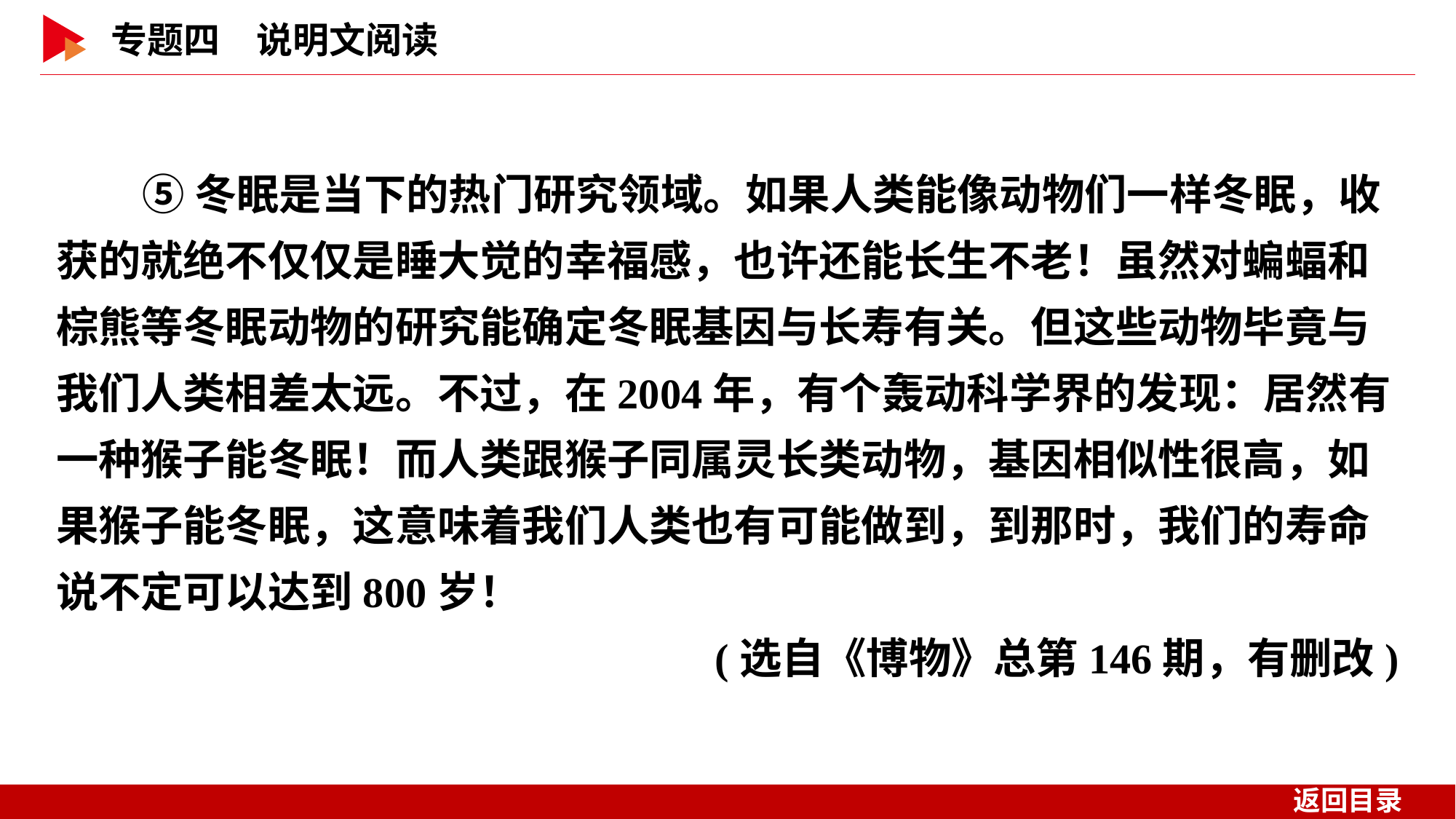

⑤冬眠是当下的热门研究领域。如果人类能像动物们一样冬眠，收获的就绝不仅仅是睡大觉的幸福感，也许还能长生不老！虽然对蝙蝠和棕熊等冬眠动物的研究能确定冬眠基因与长寿有关。但这些动物毕竟与我们人类相差太远。不过，在2004年，有个轰动科学界的发现：居然有一种猴子能冬眠！而人类跟猴子同属灵长类动物，基因相似性很高，如果猴子能冬眠，这意味着我们人类也有可能做到，到那时，我们的寿命说不定可以达到800岁！
(选自《博物》总第146期，有删改)